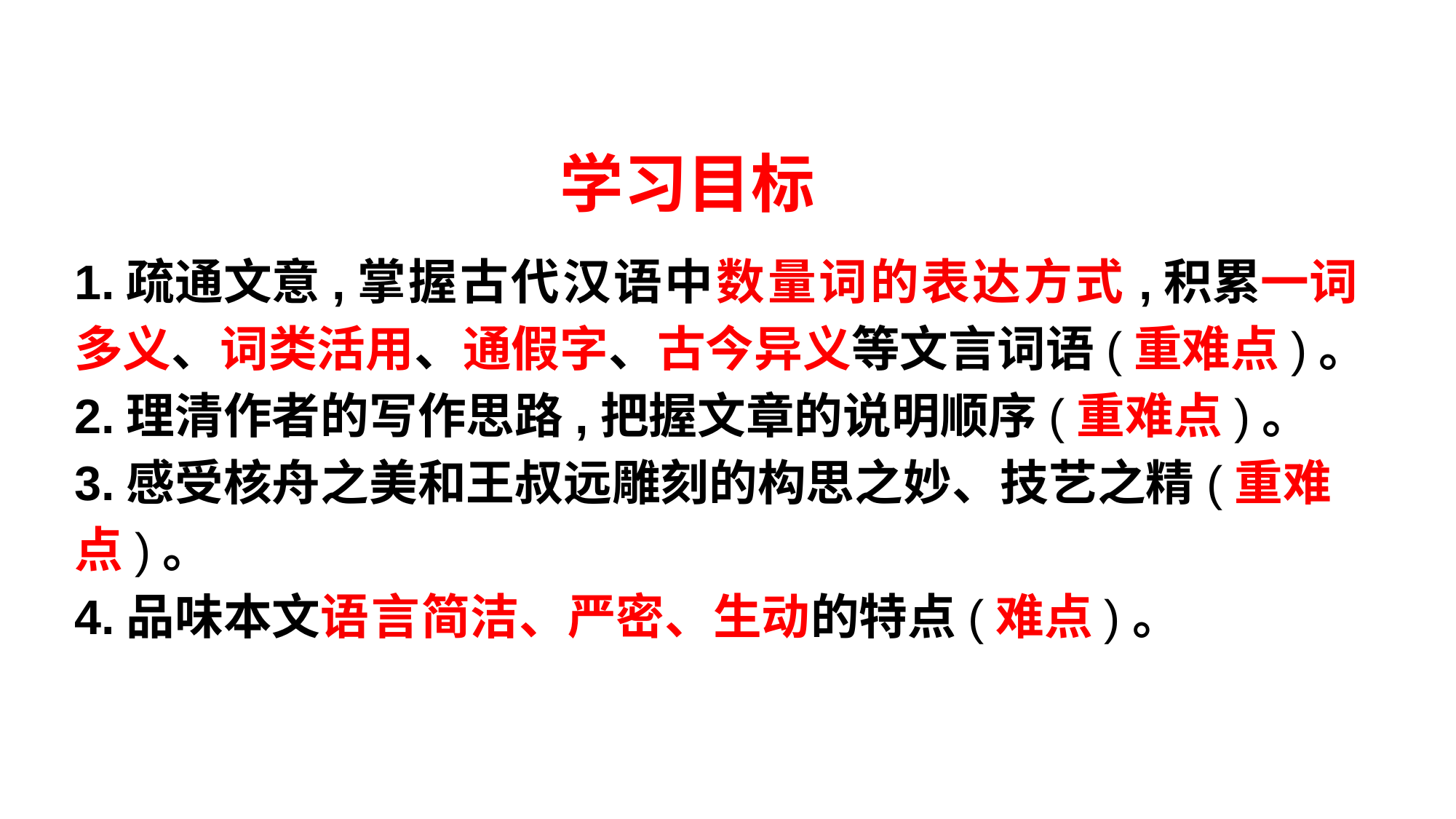

学习目标
1.疏通文意,掌握古代汉语中数量词的表达方式,积累一词多义、词类活用、通假字、古今异义等文言词语(重难点)。
2.理清作者的写作思路,把握文章的说明顺序(重难点)。
3.感受核舟之美和王叔远雕刻的构思之妙、技艺之精(重难点)。
4.品味本文语言简洁、严密、生动的特点(难点)。